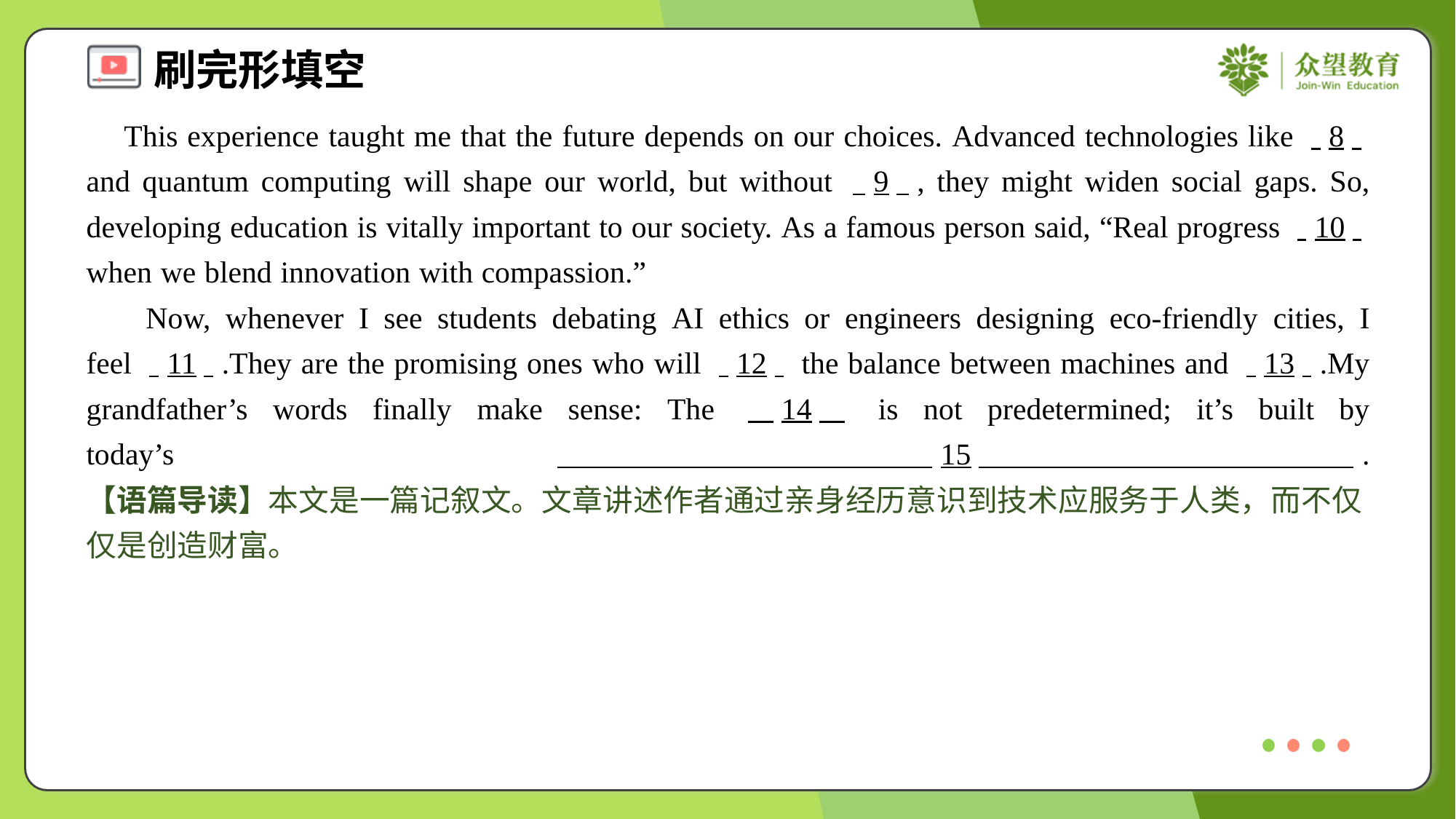

This experience taught me that the future depends on our choices. Advanced technologies like . .8. . and quantum computing will shape our world, but without . .9. ., they might widen social gaps. So, developing education is vitally important to our society. As a famous person said, “Real progress . .10. . when we blend innovation with compassion.”
    Now, whenever I see students debating AI ethics or engineers designing eco-friendly cities, I feel . .11. ..They are the promising ones who will . .12. . the balance between machines and . .13. ..My grandfather’s words finally make sense: The . .14. . is not predetermined; it’s built by today’s . .15. ..#5
【语篇导读】本文是一篇记叙文。文章讲述作者通过亲身经历意识到技术应服务于人类，而不仅仅是创造财富。